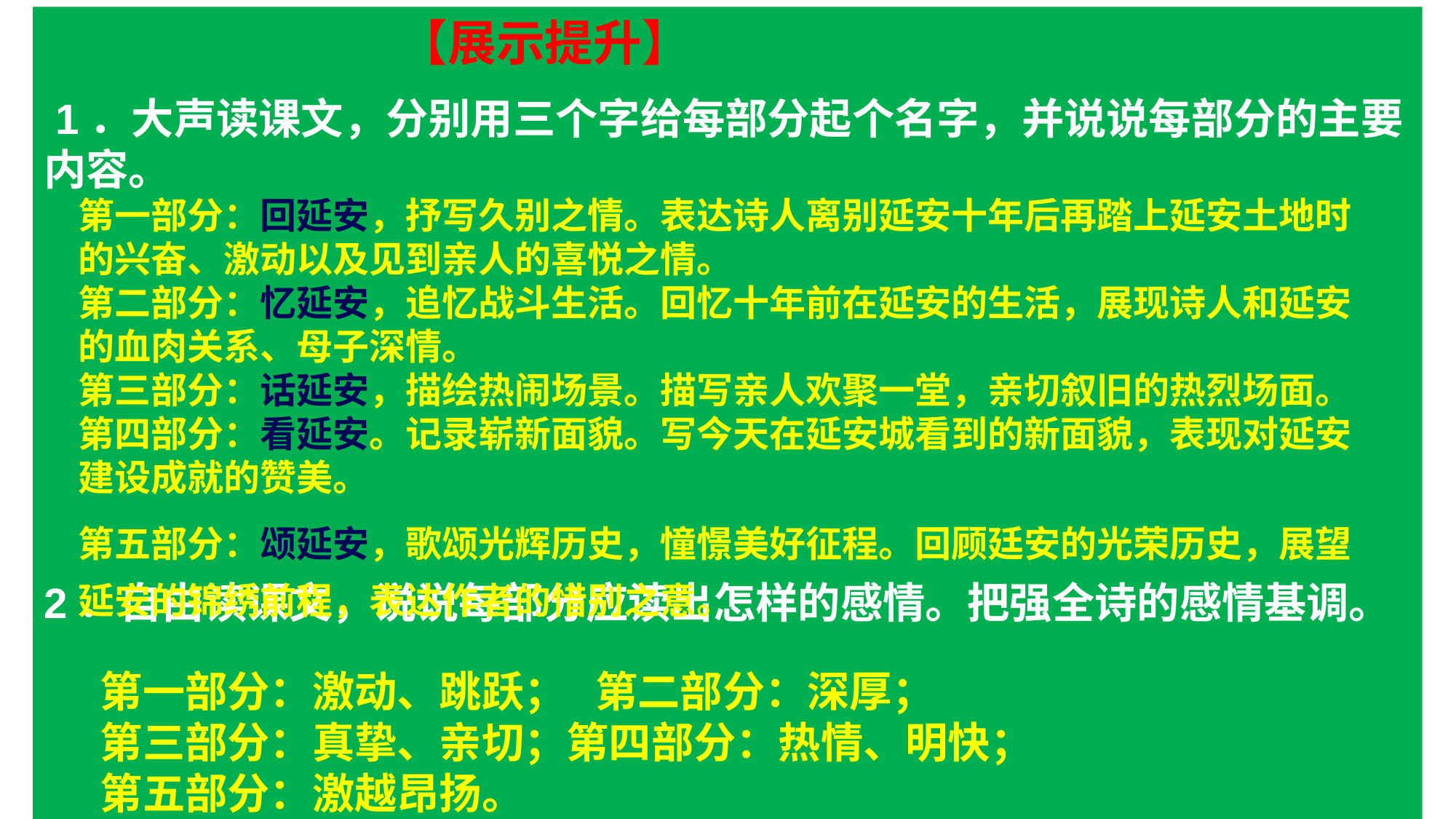

【展示提升】
 1．大声读课文，分别用三个字给每部分起个名字，并说说每部分的主要内容。

2．自由读课文，说说每部分应读出怎样的感情。把强全诗的感情基调。

第一部分：回延安，抒写久别之情。表达诗人离别延安十年后再踏上延安土地时的兴奋、激动以及见到亲人的喜悦之情。
第二部分：忆延安，追忆战斗生活。回忆十年前在延安的生活，展现诗人和延安的血肉关系、母子深情。
第三部分：话延安，描绘热闹场景。描写亲人欢聚一堂，亲切叙旧的热烈场面。
第四部分：看延安。记录崭新面貌。写今天在延安城看到的新面貌，表现对延安建设成就的赞美。
第五部分：颂延安，歌颂光辉历史，憧憬美好征程。回顾廷安的光荣历史，展望延安的锦绣前程，表达作者的惜别之意。
第一部分：激动、跳跃；   第二部分：深厚；
第三部分：真挚、亲切；第四部分：热情、明快；
第五部分：激越昂扬。